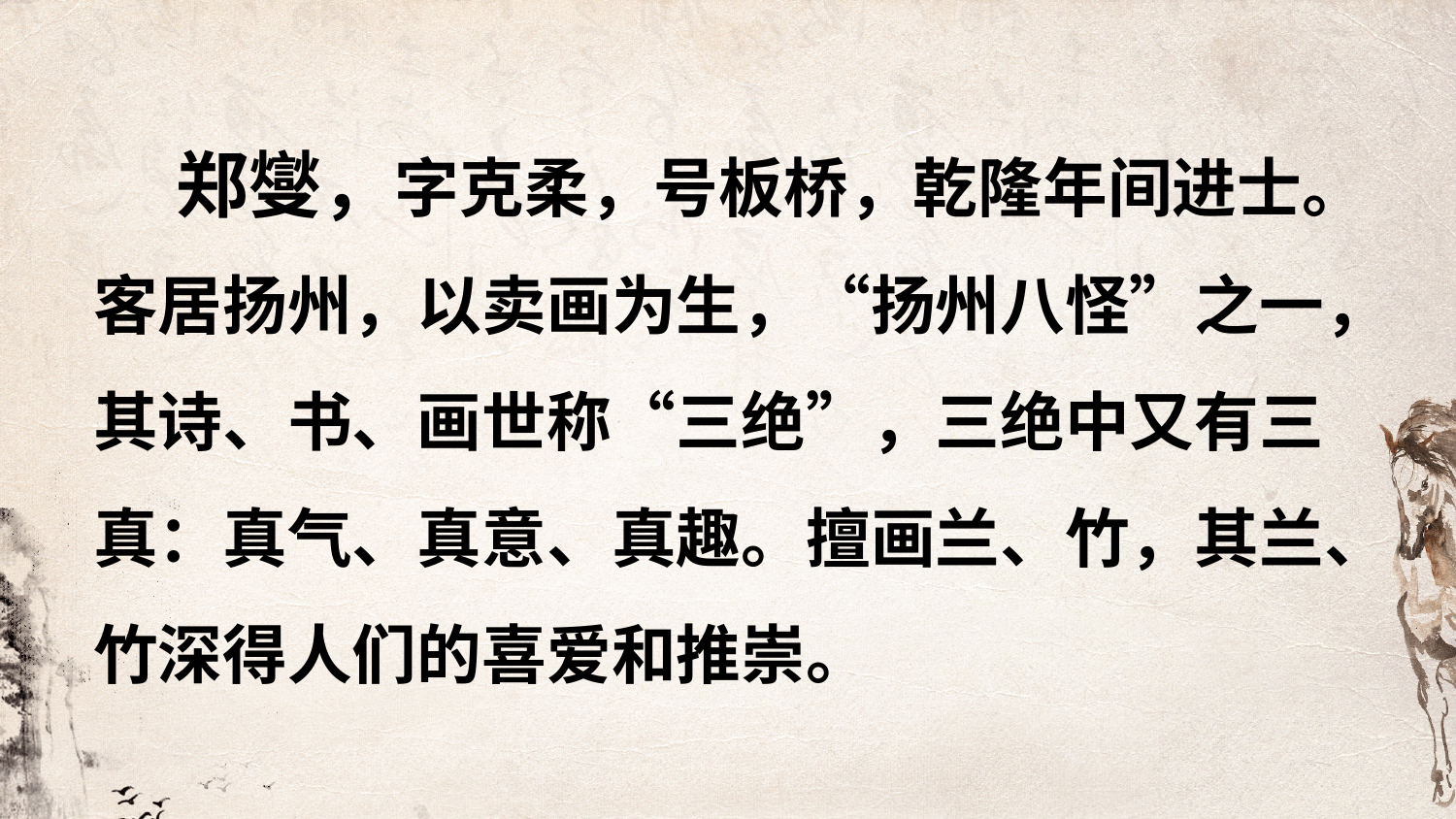

郑燮，字克柔，号板桥，乾隆年间进士。客居扬州，以卖画为生，“扬州八怪”之一，其诗、书、画世称“三绝”，三绝中又有三真：真气、真意、真趣。擅画兰、竹，其兰、竹深得人们的喜爱和推崇。